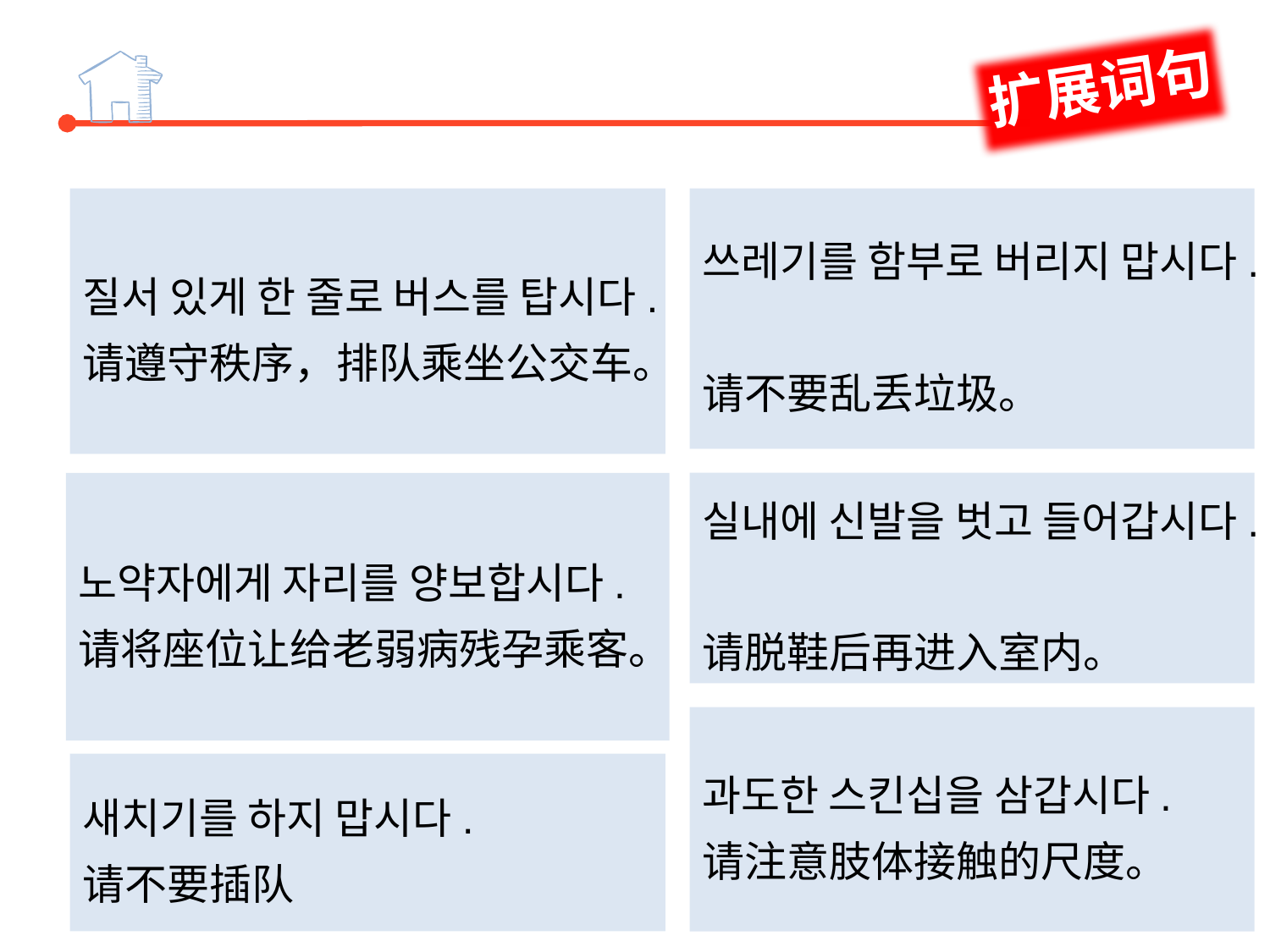

扩展词句

질서 있게 한 줄로 버스를 탑시다.
请遵守秩序，排队乘坐公交车。
쓰레기를 함부로 버리지 맙시다.
请不要乱丢垃圾。
노약자에게 자리를 양보합시다.
请将座位让给老弱病残孕乘客。
실내에 신발을 벗고 들어갑시다.
请脱鞋后再进入室内。
과도한 스킨십을 삼갑시다.
请注意肢体接触的尺度。
새치기를 하지 맙시다.
请不要插队